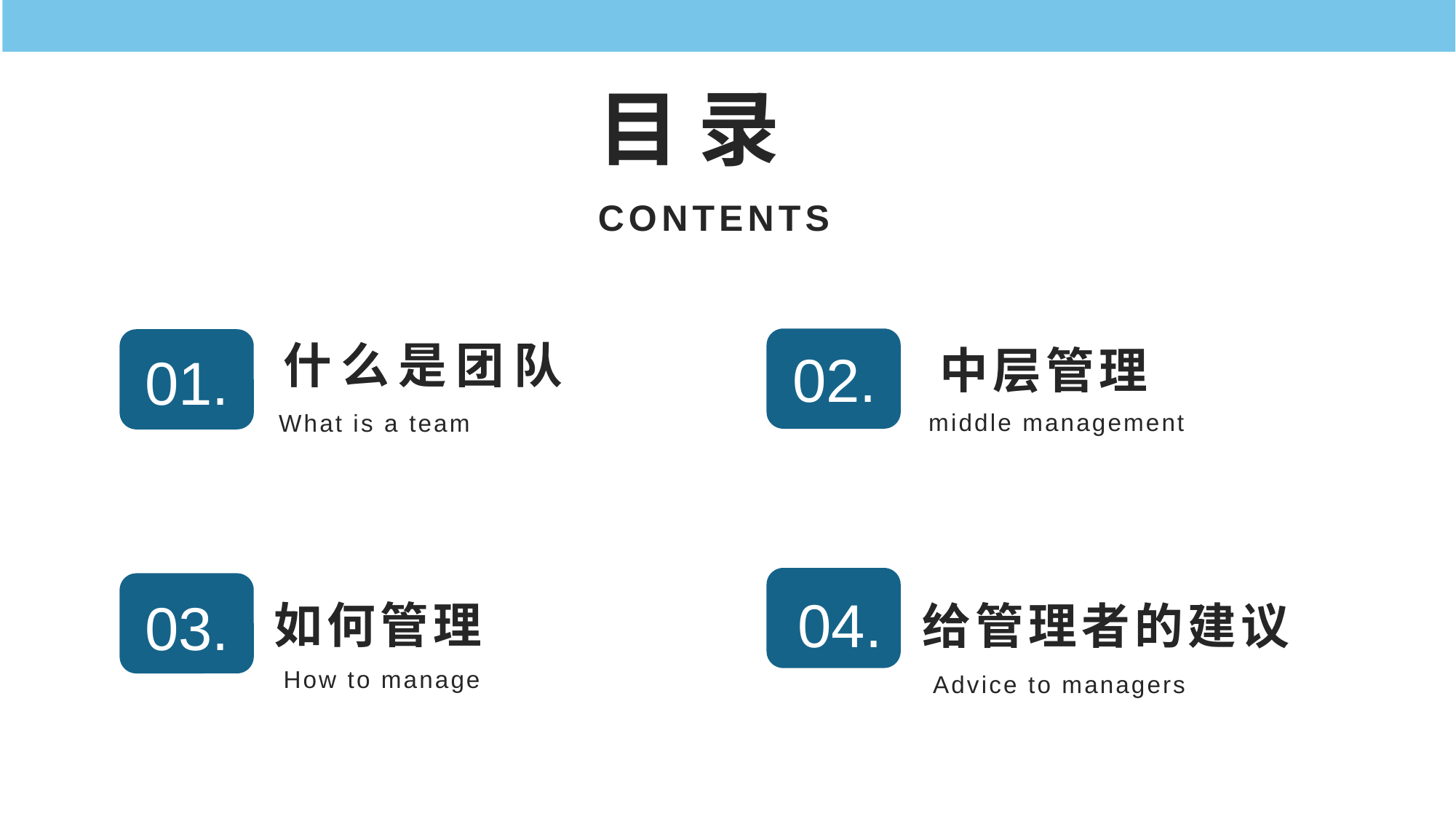

目 录
CONTENTS

什么是团队
What is a team
中层管理
middle management
02.
01.

04.
03.
如何管理
How to manage
给管理者的建议
Advice to managers